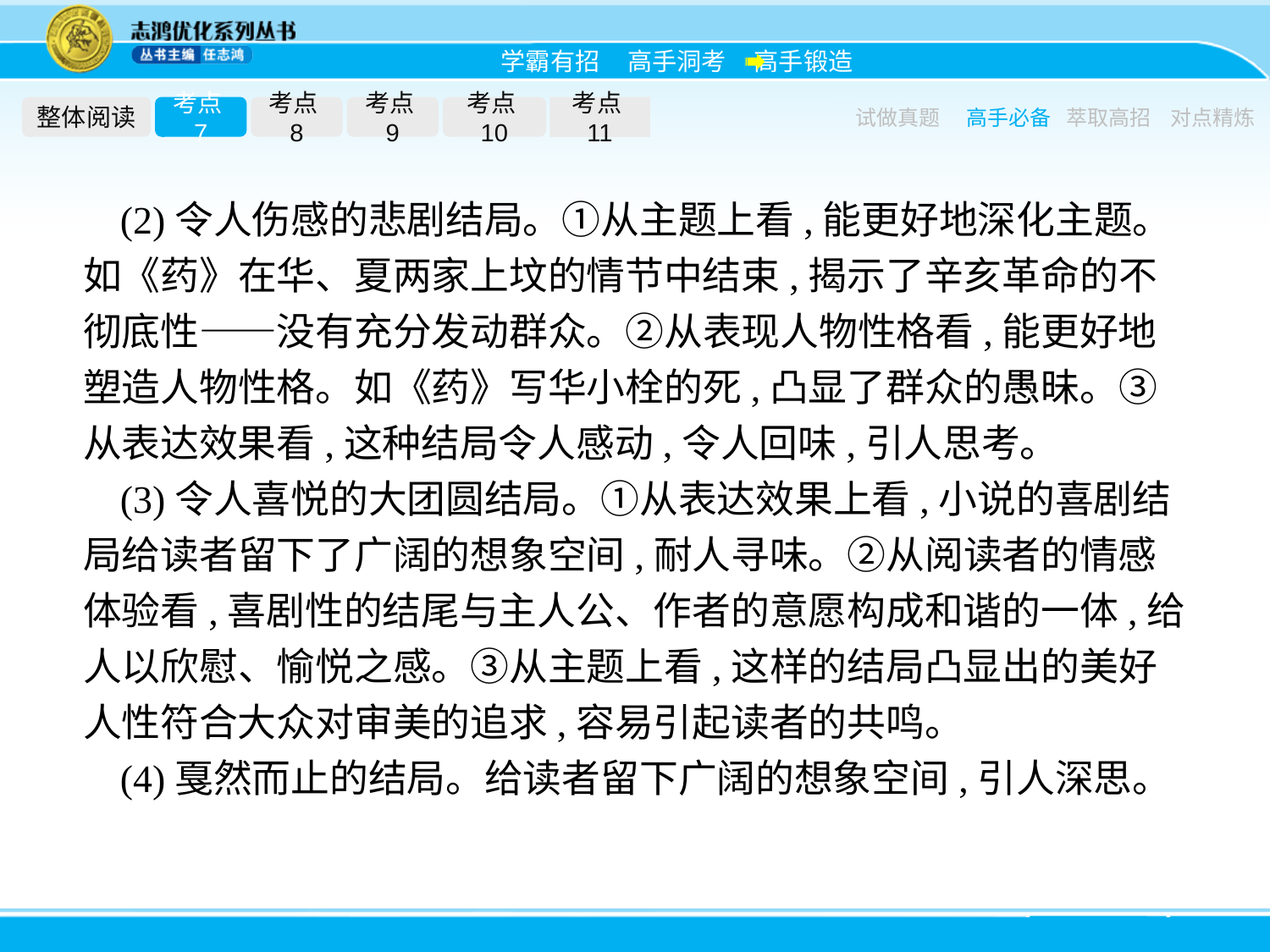

整体阅读
考点7
考点8
考点9
考点10
考点11
试做真题
高手必备
萃取高招
对点精炼
(2)令人伤感的悲剧结局。①从主题上看,能更好地深化主题。如《药》在华、夏两家上坟的情节中结束,揭示了辛亥革命的不彻底性——没有充分发动群众。②从表现人物性格看,能更好地塑造人物性格。如《药》写华小栓的死,凸显了群众的愚昧。③从表达效果看,这种结局令人感动,令人回味,引人思考。
(3)令人喜悦的大团圆结局。①从表达效果上看,小说的喜剧结局给读者留下了广阔的想象空间,耐人寻味。②从阅读者的情感体验看,喜剧性的结尾与主人公、作者的意愿构成和谐的一体,给人以欣慰、愉悦之感。③从主题上看,这样的结局凸显出的美好人性符合大众对审美的追求,容易引起读者的共鸣。
(4)戛然而止的结局。给读者留下广阔的想象空间,引人深思。